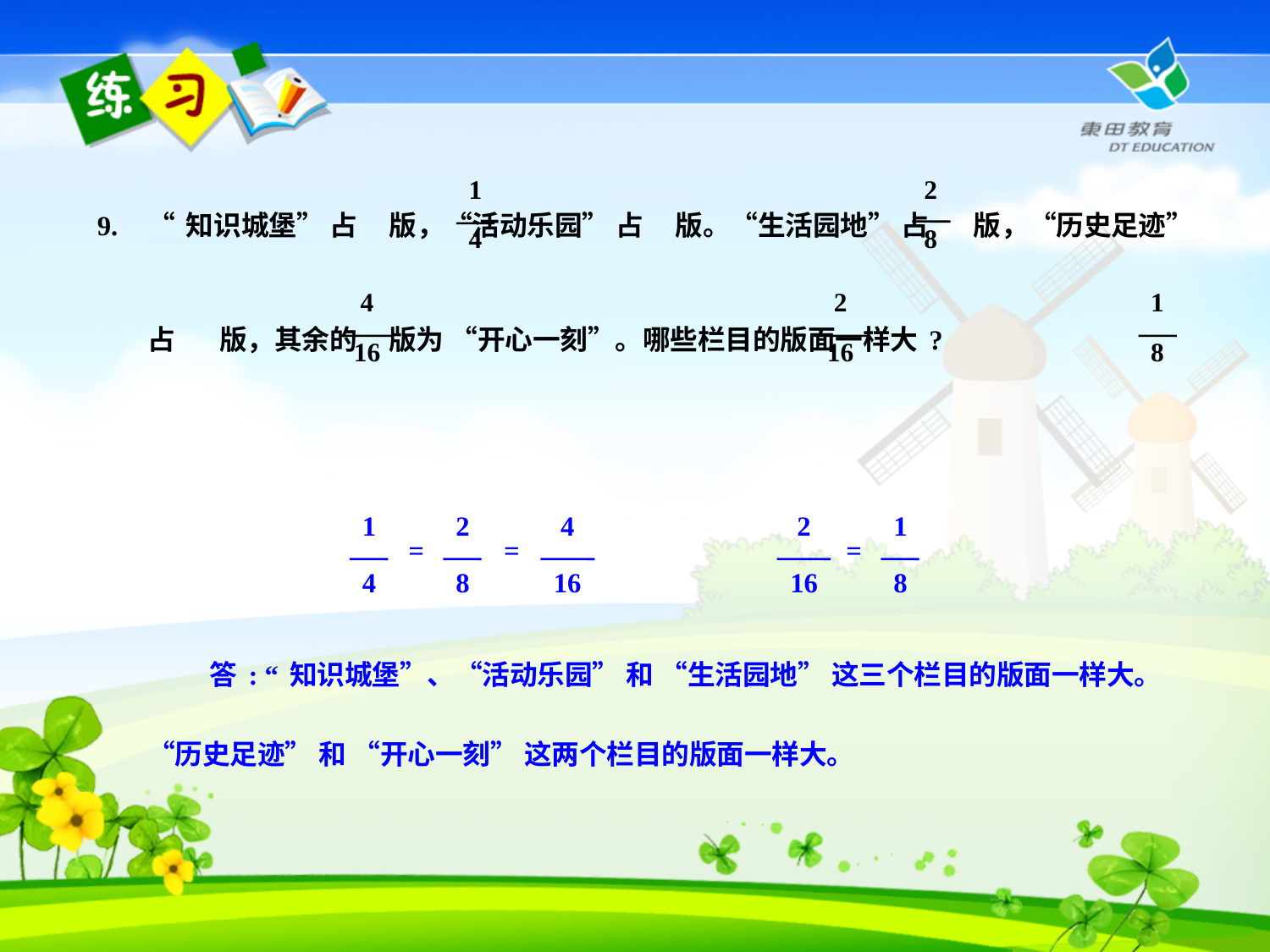

9.
“知识城堡” 占     版，“活动乐园” 占     版。“生活园地” 占       版，“历史足迹” 占       版，其余的     版为 “开心一刻”。哪些栏目的版面一样大?
1
4

2
8

4
16

2
16

1
8

1
4

2
8

=
4
16
=

2
16

1
8

=
        答: “知识城堡”、“活动乐园” 和 “生活园地” 这三个栏目的版面一样大。“历史足迹” 和 “开心一刻” 这两个栏目的版面一样大。